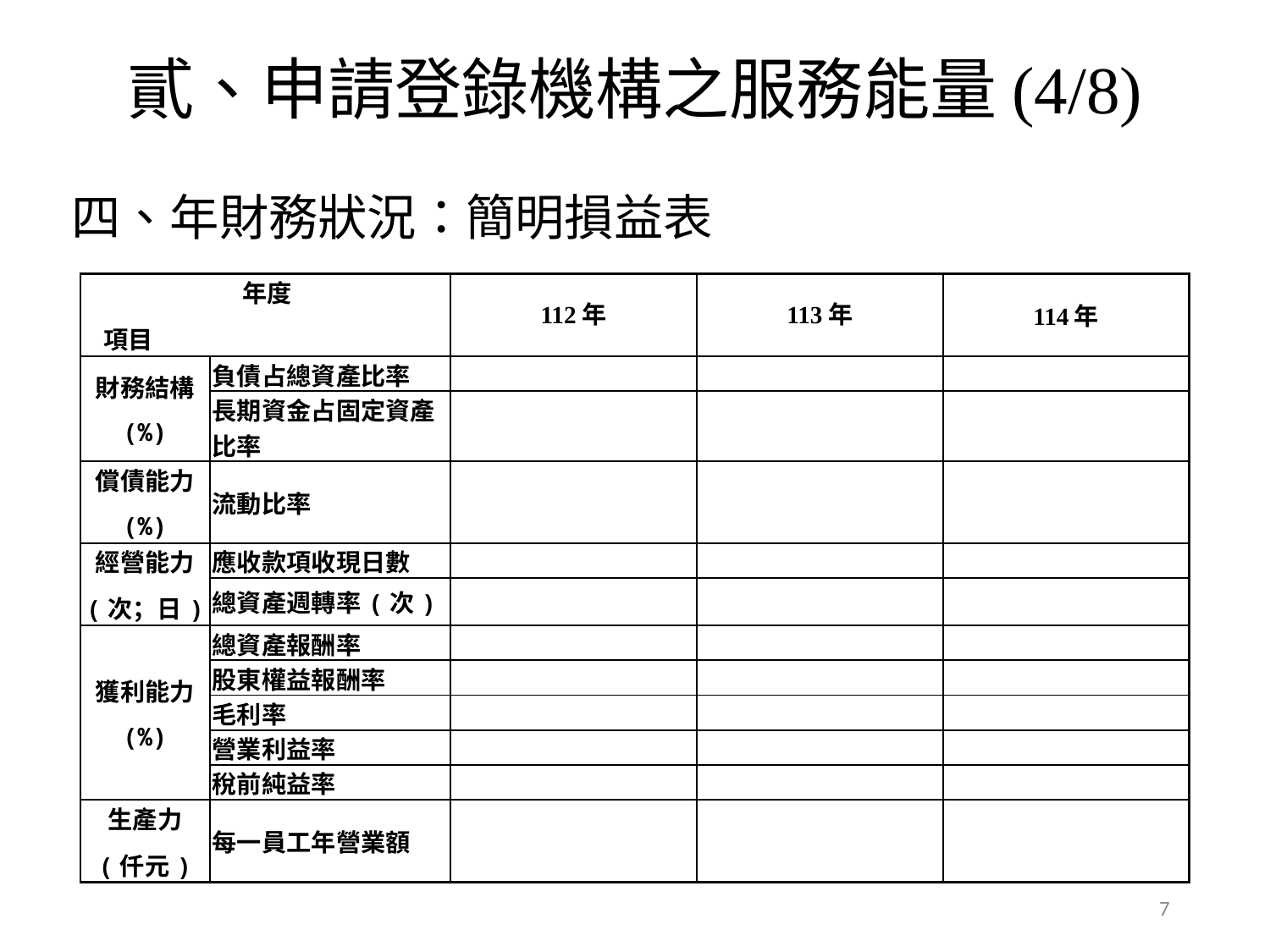

貳、申請登錄機構之服務能量(4/8)
四、年財務狀況：簡明損益表
| 年度 項目 |  | 112年 | 113年 | 114年 |
| --- | --- | --- | --- | --- |
| 財務結構 (%) | 負債占總資產比率 |  |  |  |
|  | 長期資金占固定資產比率 |  |  |  |
| 償債能力 (%) | 流動比率 |  |  |  |
| 經營能力 (次；日) | 應收款項收現日數 |  |  |  |
|  | 總資產週轉率(次) |  |  |  |
| 獲利能力 (%) | 總資產報酬率 |  |  |  |
|  | 股東權益報酬率 |  |  |  |
|  | 毛利率 |  |  |  |
|  | 營業利益率 |  |  |  |
|  | 稅前純益率 |  |  |  |
| 生產力 (仟元) | 每一員工年營業額 |  |  |  |
7